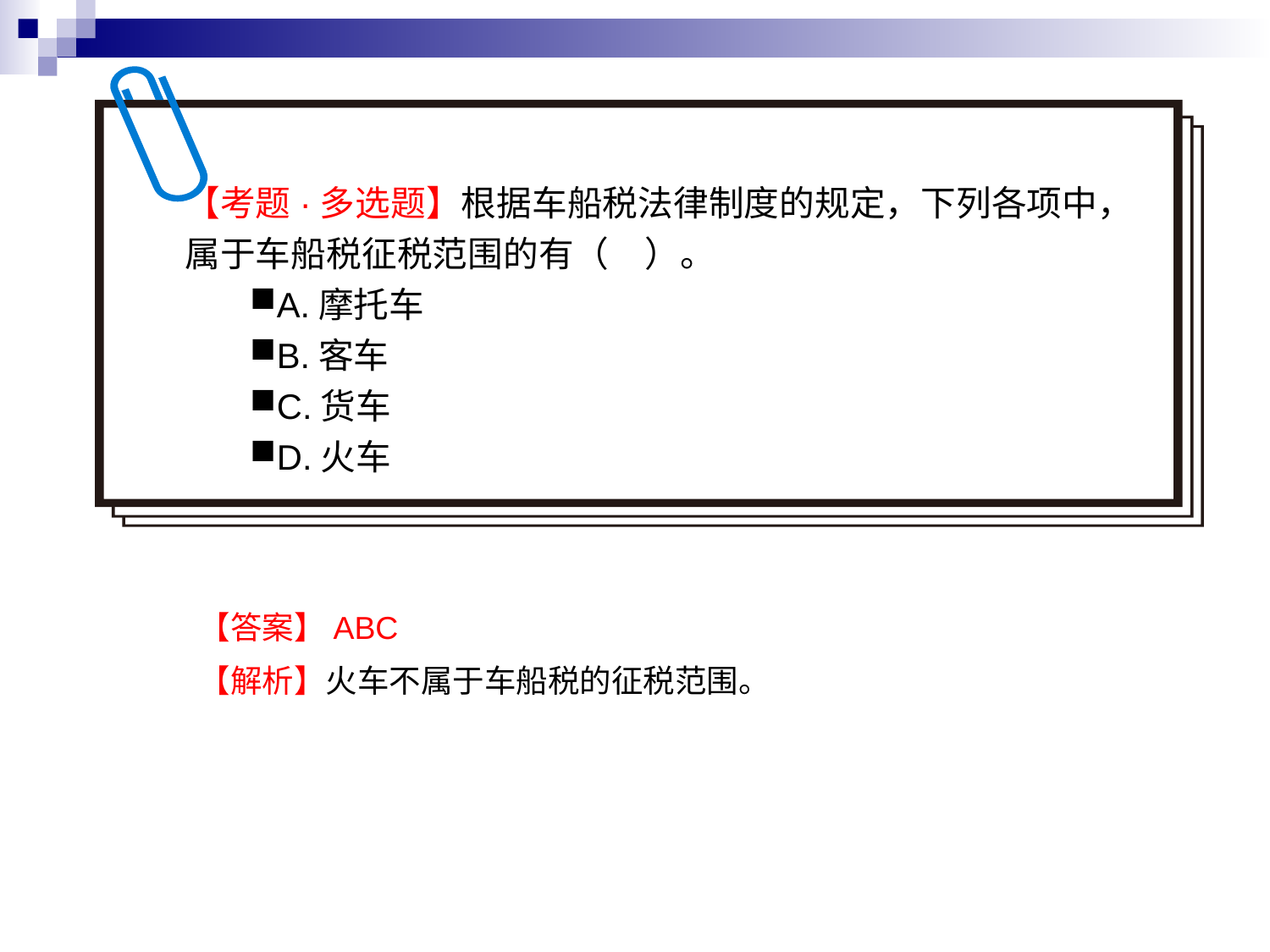

【考题·多选题】根据车船税法律制度的规定，下列各项中，属于车船税征税范围的有（　）。
A.摩托车
B.客车
C.货车
D.火车
【答案】ABC
【解析】火车不属于车船税的征税范围。